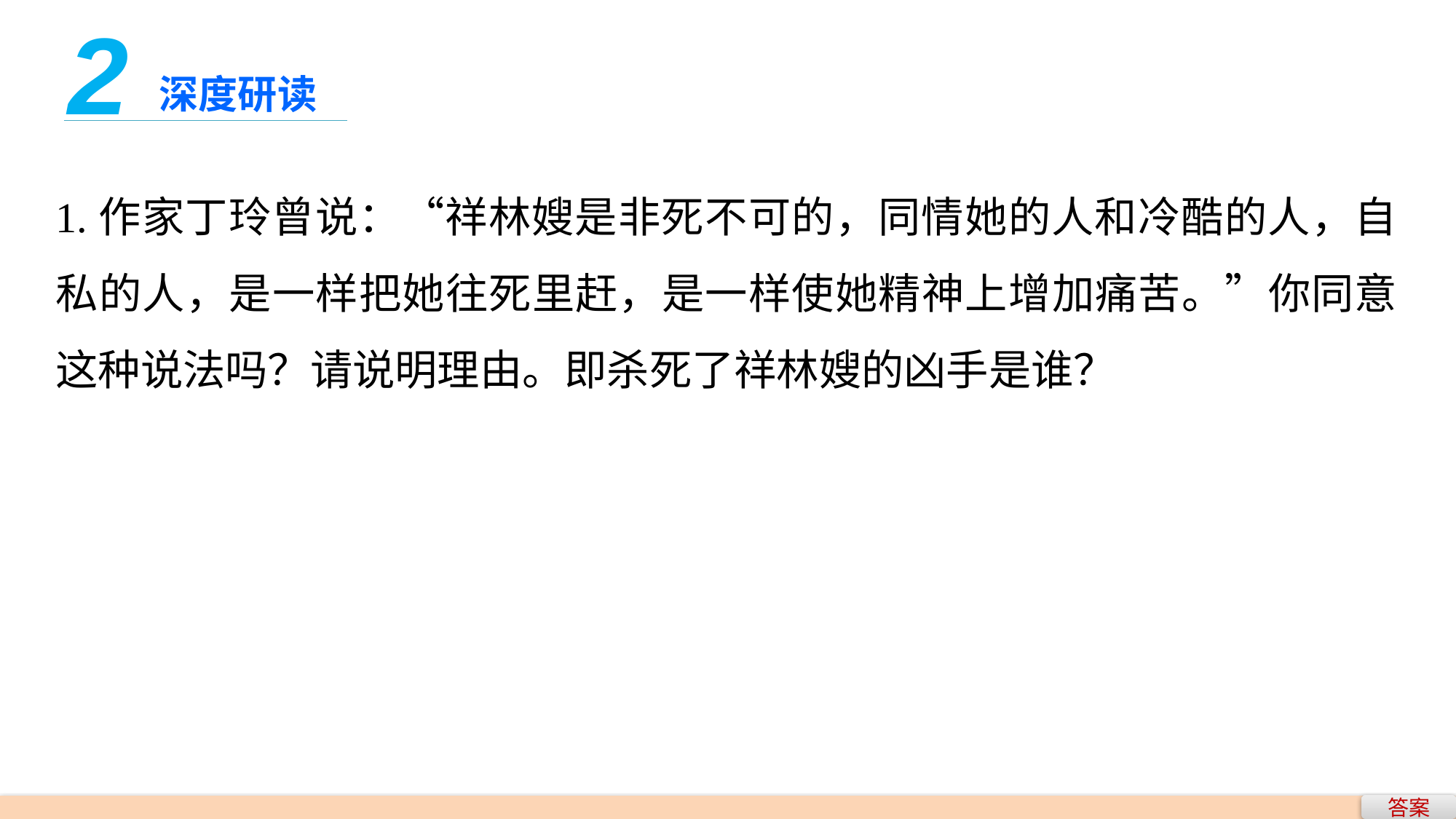

2
深度研读
1.作家丁玲曾说：“祥林嫂是非死不可的，同情她的人和冷酷的人，自私的人，是一样把她往死里赶，是一样使她精神上增加痛苦。”你同意这种说法吗？请说明理由。即杀死了祥林嫂的凶手是谁？
答案